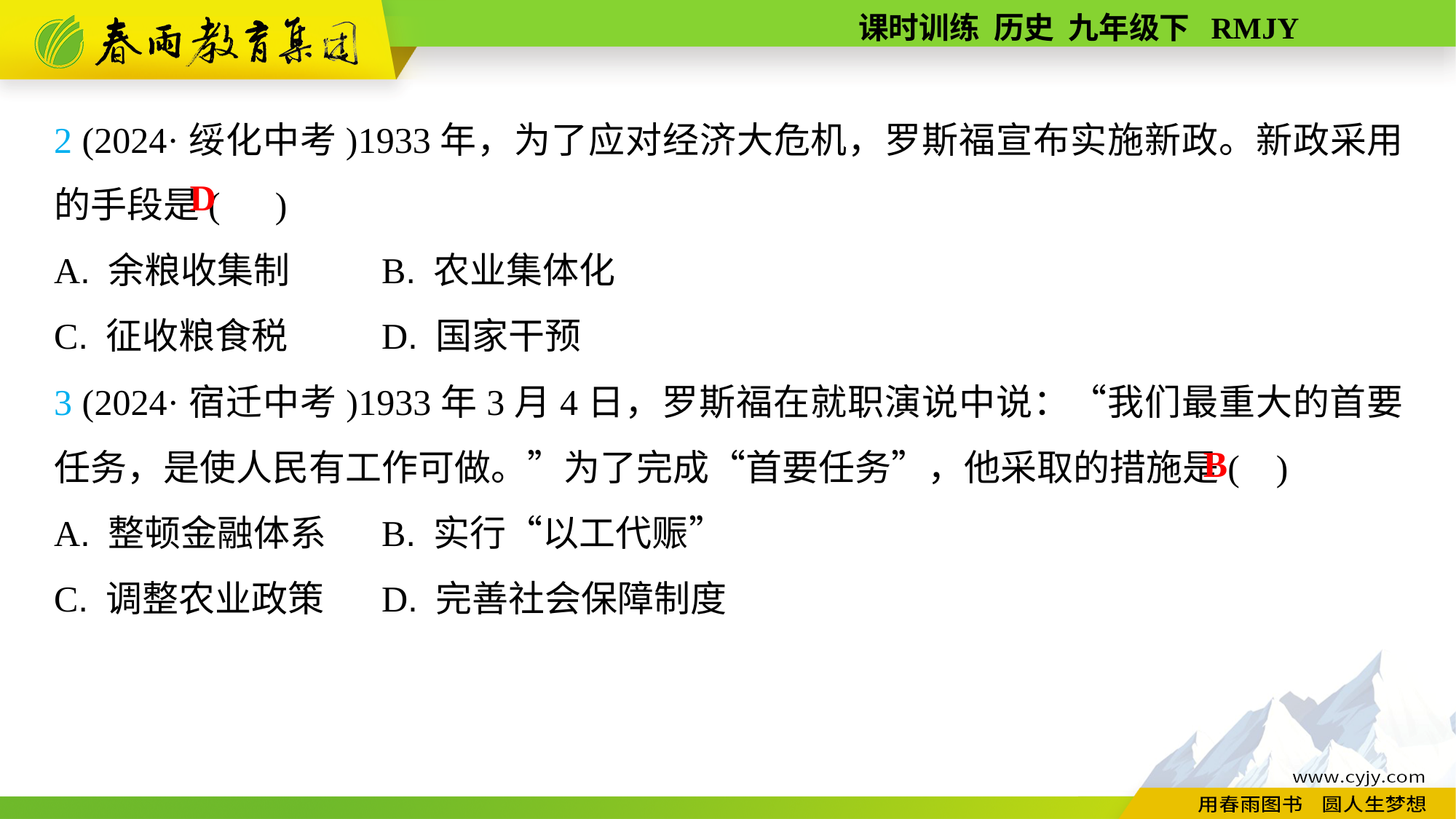

2 (2024·绥化中考)1933年，为了应对经济大危机，罗斯福宣布实施新政。新政采用的手段是(      )
A. 余粮收集制	B. 农业集体化
C. 征收粮食税	D. 国家干预
3 (2024·宿迁中考)1933年3月4日，罗斯福在就职演说中说：“我们最重大的首要任务，是使人民有工作可做。”为了完成“首要任务”，他采取的措施是(    )
A. 整顿金融体系	B. 实行“以工代赈”
C. 调整农业政策	D. 完善社会保障制度

D
B